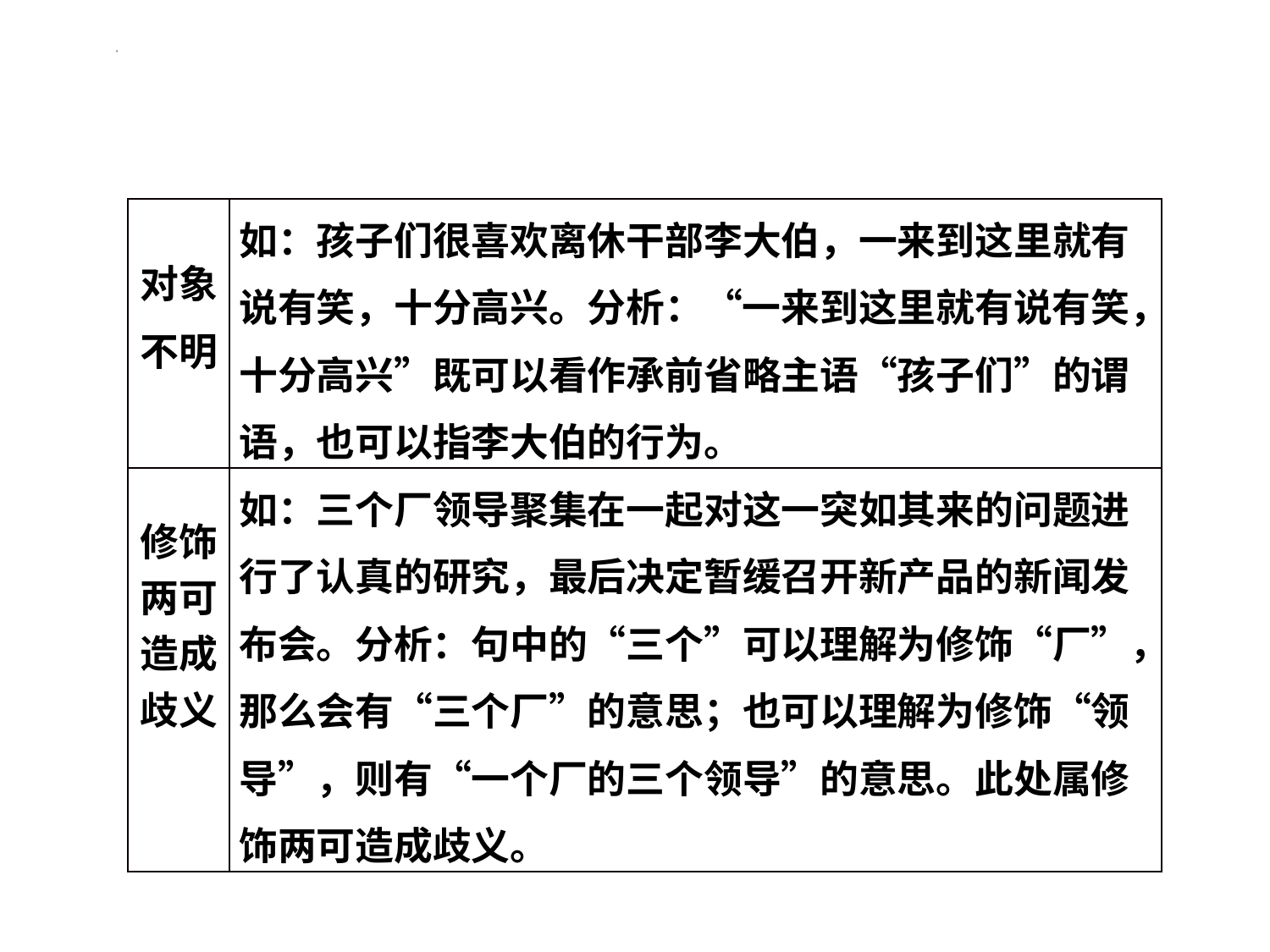

#
| 对象不明 | 如：孩子们很喜欢离休干部李大伯，一来到这里就有说有笑，十分高兴。分析：“一来到这里就有说有笑，十分高兴”既可以看作承前省略主语“孩子们”的谓语，也可以指李大伯的行为。 |
| --- | --- |
| 修饰两可造成歧义 | 如：三个厂领导聚集在一起对这一突如其来的问题进行了认真的研究，最后决定暂缓召开新产品的新闻发布会。分析：句中的“三个”可以理解为修饰“厂”，那么会有“三个厂”的意思；也可以理解为修饰“领导”，则有“一个厂的三个领导”的意思。此处属修饰两可造成歧义。 |